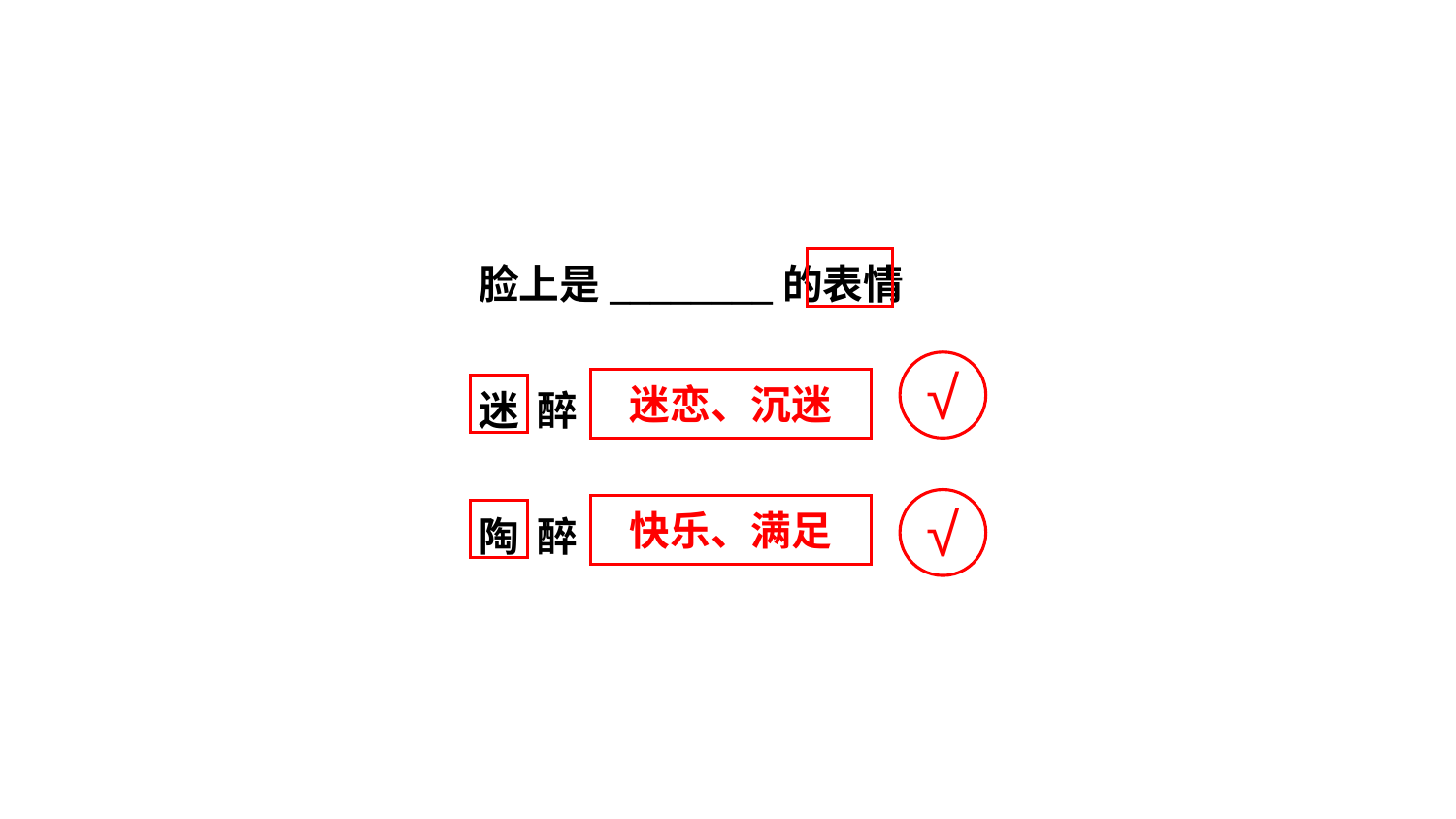

脸上是________的表情

迷  醉

陶  醉

√
迷恋、沉迷

√
快乐、满足